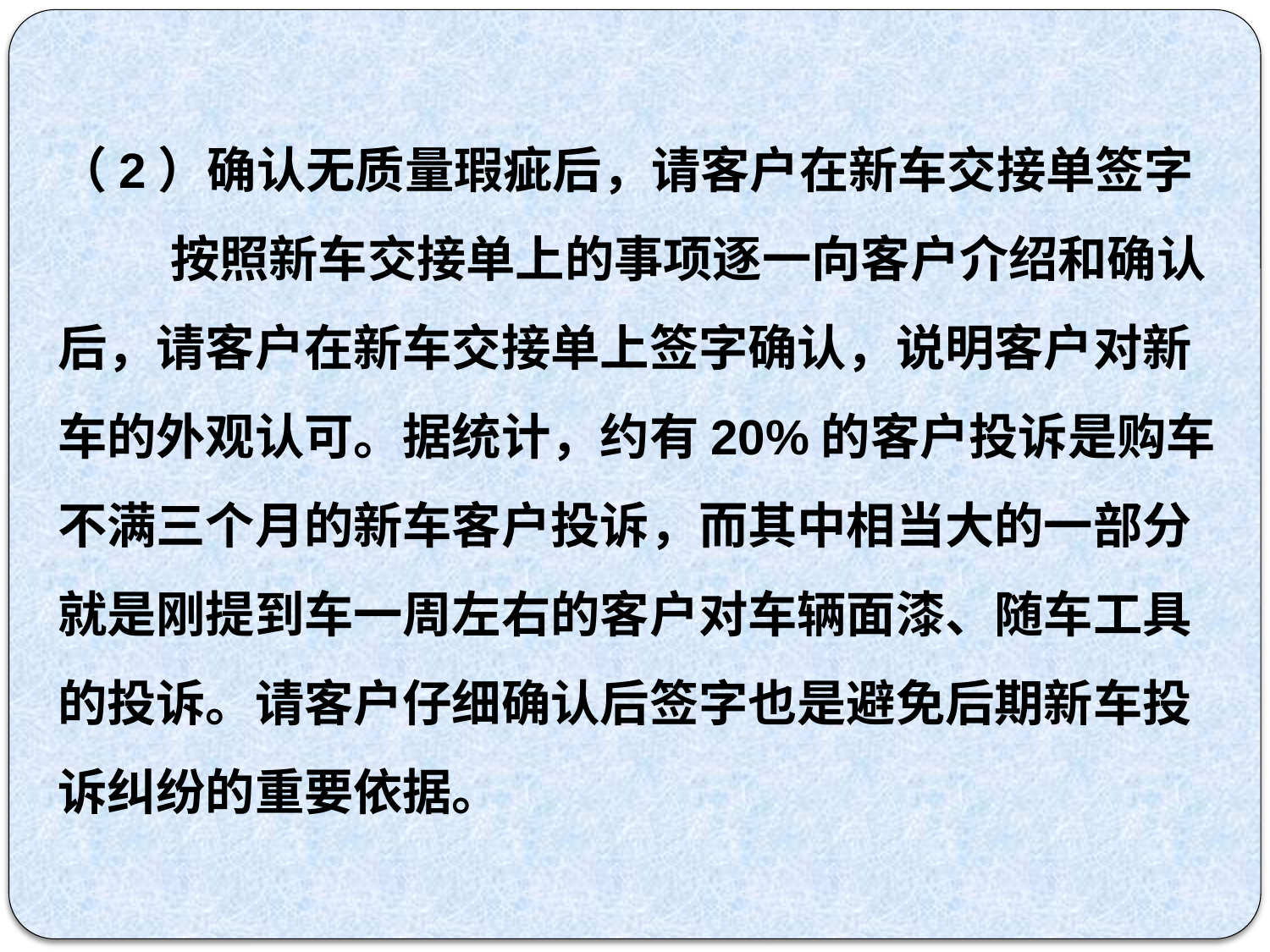

（2）确认无质量瑕疵后，请客户在新车交接单签字
         按照新车交接单上的事项逐一向客户介绍和确认后，请客户在新车交接单上签字确认，说明客户对新车的外观认可。据统计，约有20%的客户投诉是购车不满三个月的新车客户投诉，而其中相当大的一部分就是刚提到车一周左右的客户对车辆面漆、随车工具的投诉。请客户仔细确认后签字也是避免后期新车投诉纠纷的重要依据。